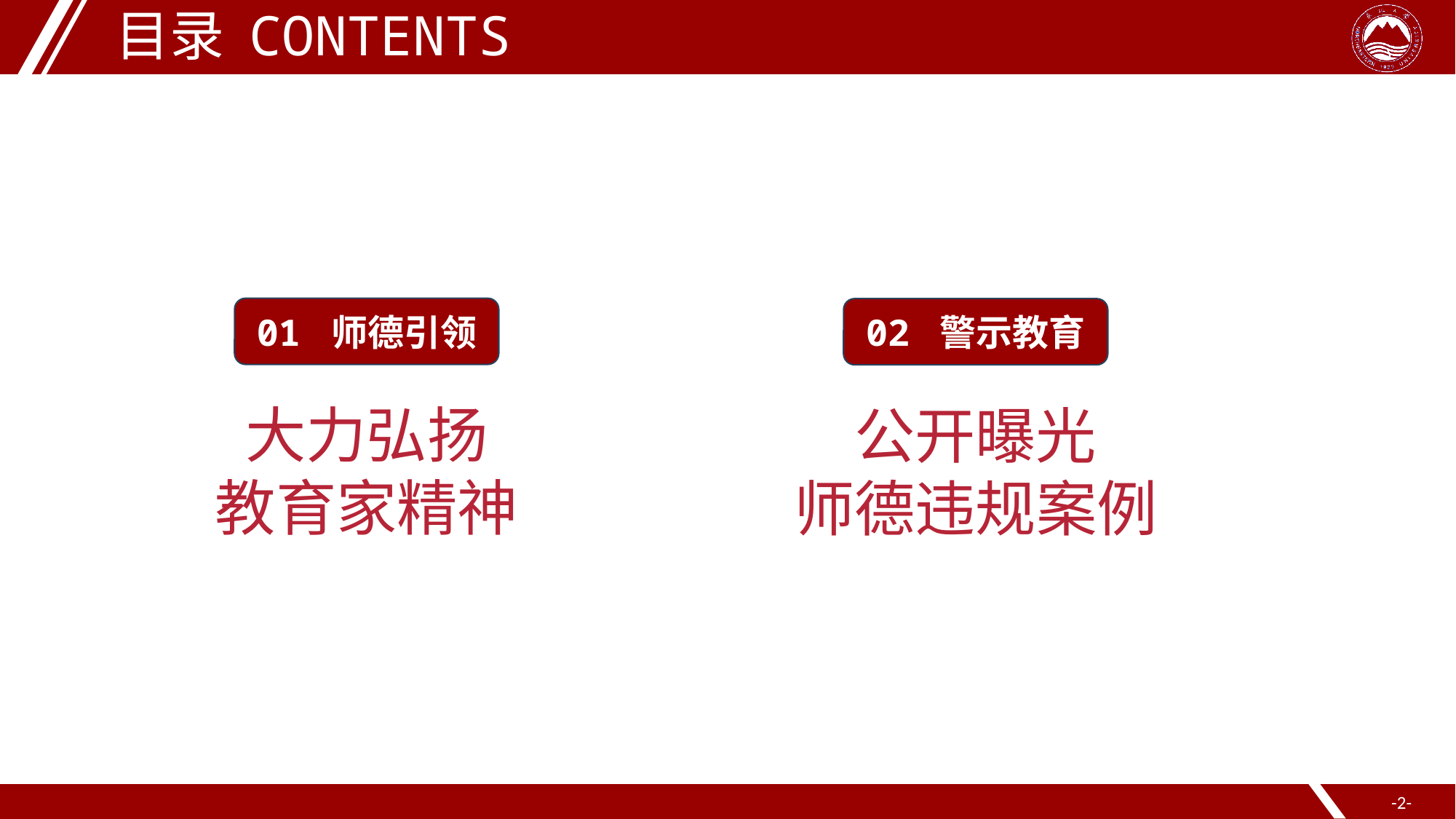

目录 CONTENTS
01 师德引领
02 警示教育
大力弘扬
教育家精神
公开曝光
师德违规案例
-2-